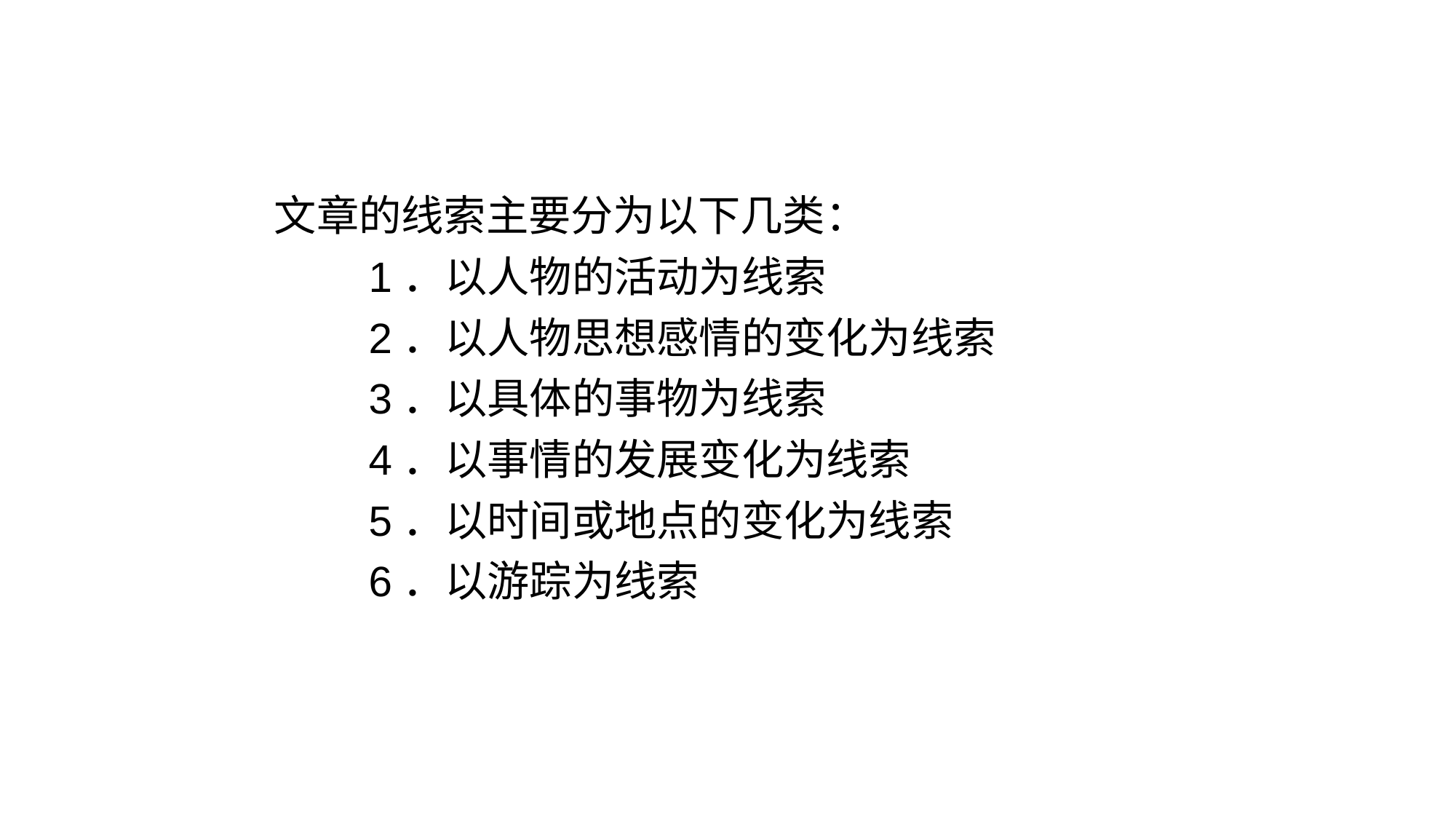

文章的线索主要分为以下几类：
        1．以人物的活动为线索
        2．以人物思想感情的变化为线索
        3．以具体的事物为线索
        4．以事情的发展变化为线索
        5．以时间或地点的变化为线索
        6．以游踪为线索